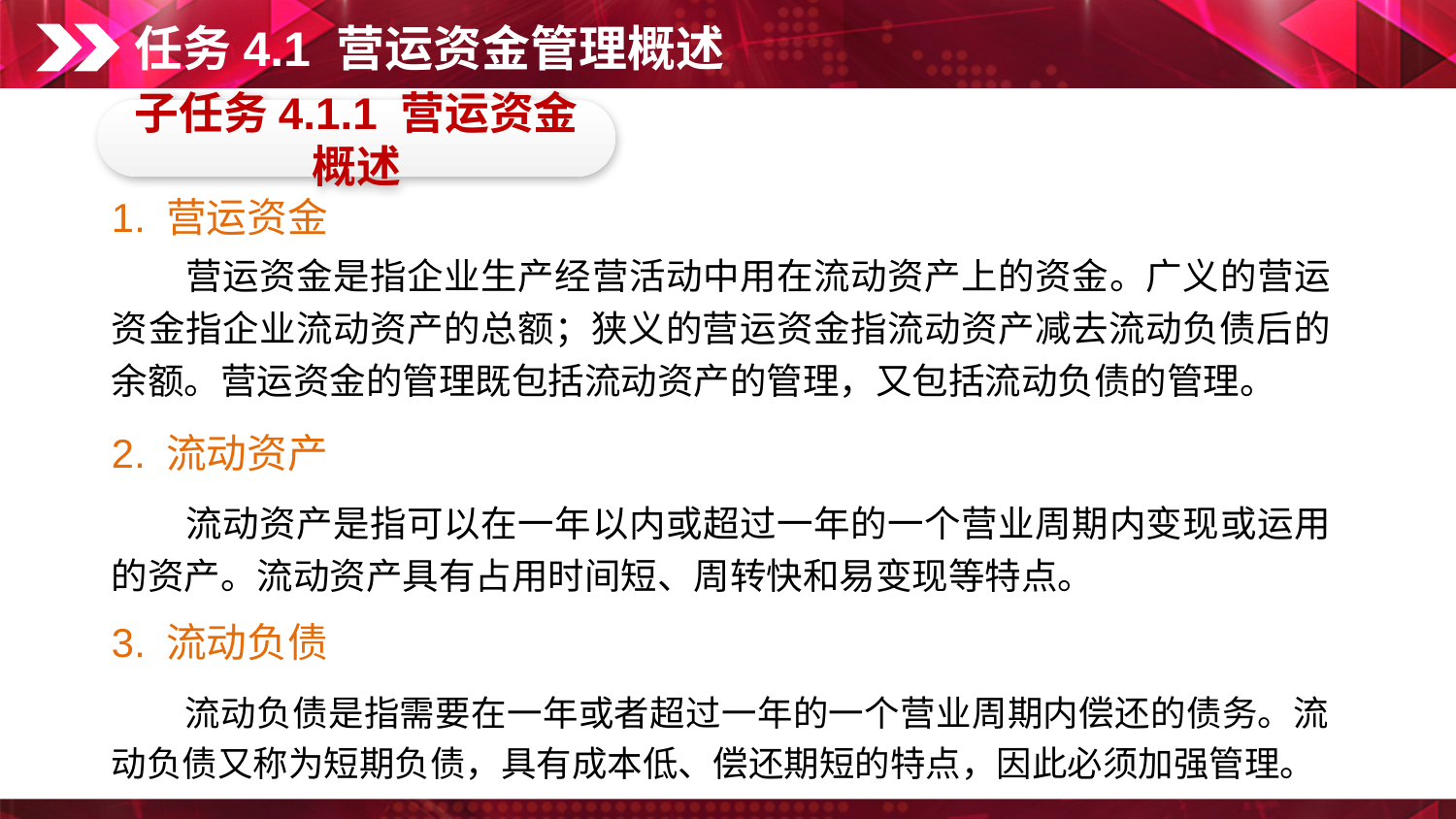

任务4.1 营运资金管理概述

子任务4.1.1 营运资金概述
1. 营运资金
　　营运资金是指企业生产经营活动中用在流动资产上的资金。广义的营运资金指企业流动资产的总额；狭义的营运资金指流动资产减去流动负债后的余额。营运资金的管理既包括流动资产的管理，又包括流动负债的管理。
2. 流动资产
　　流动资产是指可以在一年以内或超过一年的一个营业周期内变现或运用的资产。流动资产具有占用时间短、周转快和易变现等特点。
3. 流动负债
　　流动负债是指需要在一年或者超过一年的一个营业周期内偿还的债务。流动负债又称为短期负债，具有成本低、偿还期短的特点，因此必须加强管理。